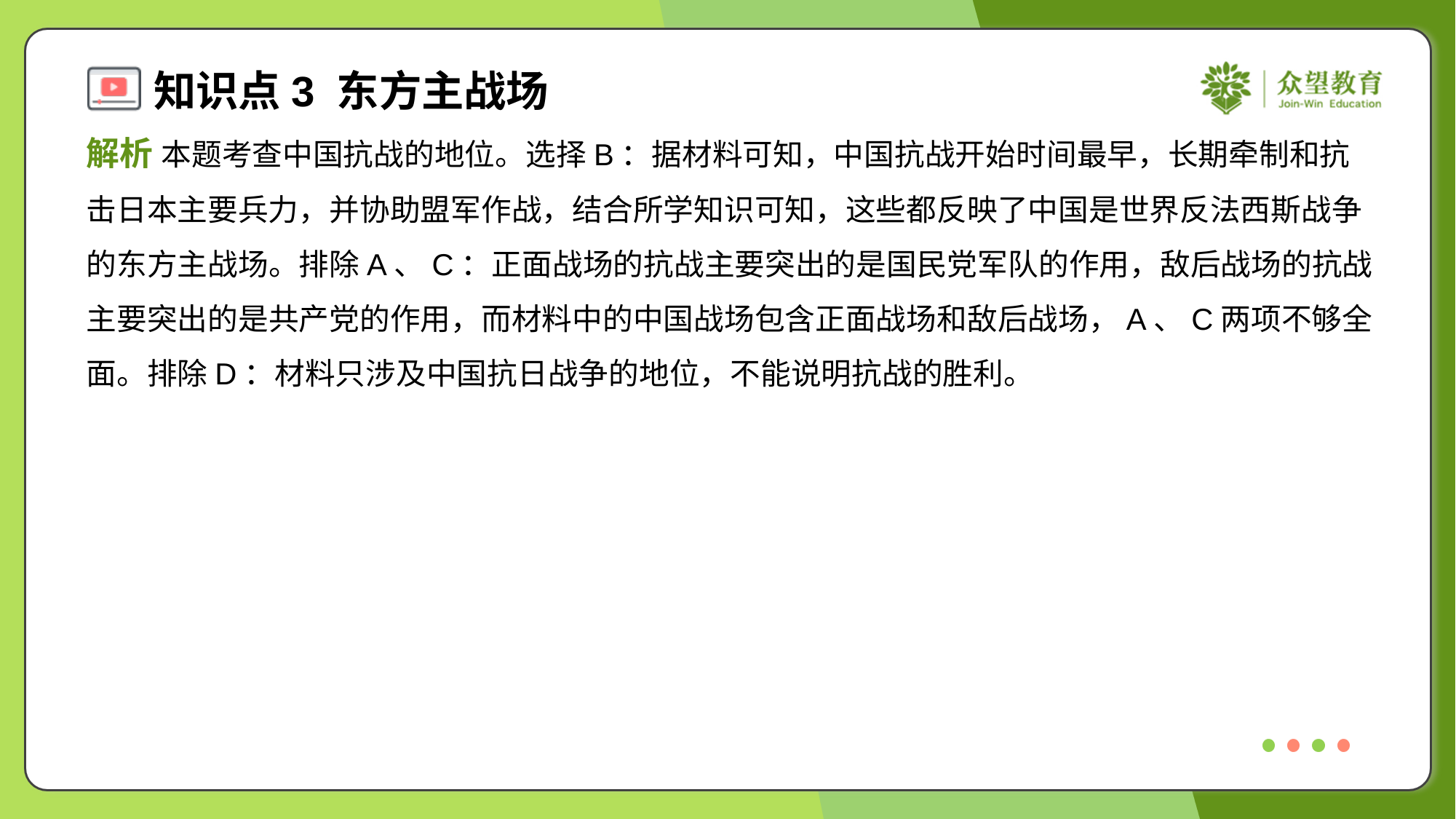

解析 本题考查中国抗战的地位。选择B：据材料可知，中国抗战开始时间最早，长期牵制和抗
击日本主要兵力，并协助盟军作战，结合所学知识可知，这些都反映了中国是世界反法西斯战争
的东方主战场。排除A、C：正面战场的抗战主要突出的是国民党军队的作用，敌后战场的抗战
主要突出的是共产党的作用，而材料中的中国战场包含正面战场和敌后战场，A、C两项不够全
面。排除D：材料只涉及中国抗日战争的地位，不能说明抗战的胜利。